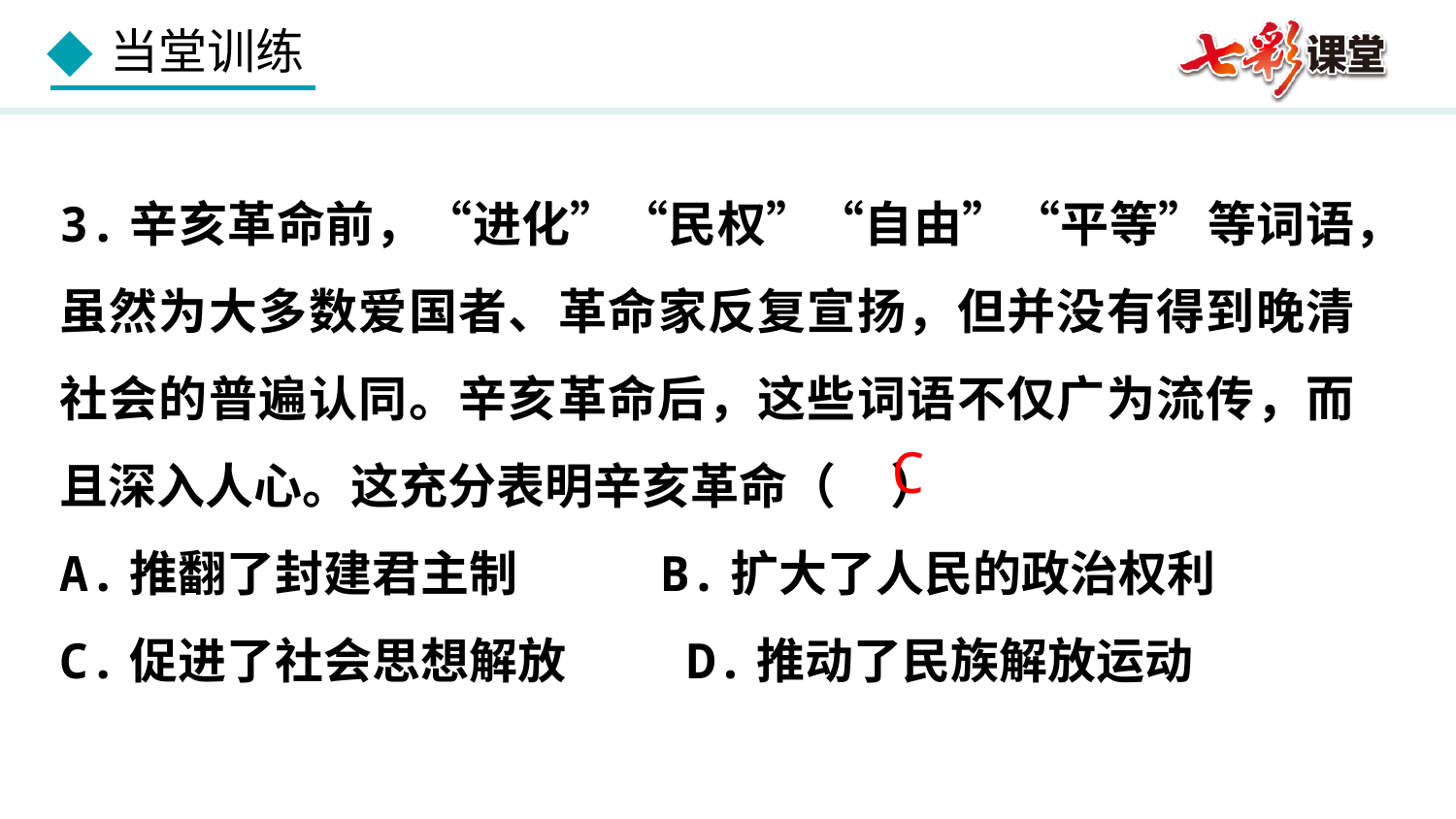

3.辛亥革命前，“进化”“民权”“自由”“平等”等词语，虽然为大多数爱国者、革命家反复宣扬，但并没有得到晚清社会的普遍认同。辛亥革命后，这些词语不仅广为流传，而且深入人心。这充分表明辛亥革命（     ）
A.推翻了封建君主制            B.扩大了人民的政治权利
C.促进了社会思想解放          D.推动了民族解放运动
C